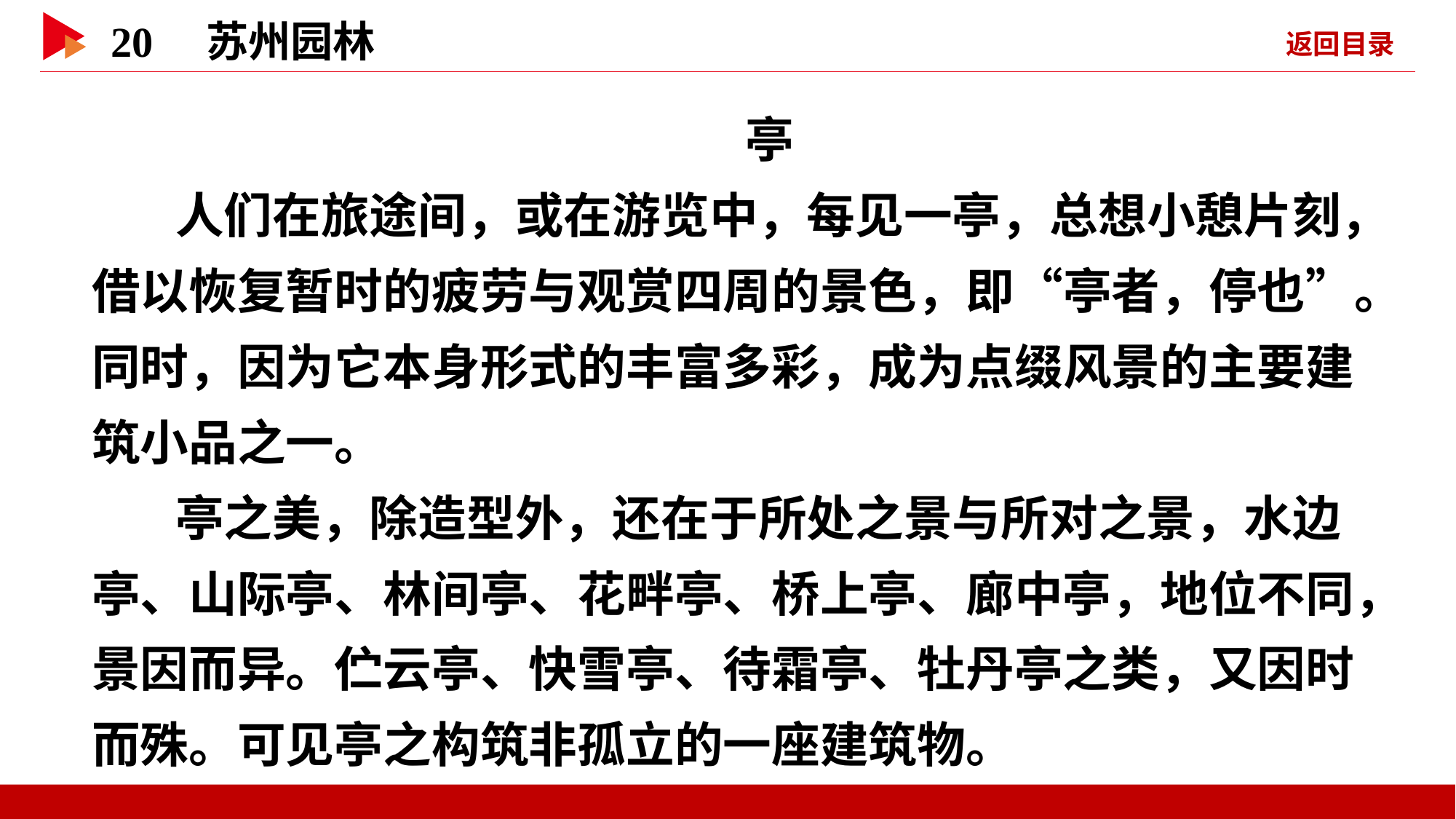

亭
人们在旅途间，或在游览中，每见一亭，总想小憩片刻，借以恢复暂时的疲劳与观赏四周的景色，即“亭者，停也”。同时，因为它本身形式的丰富多彩，成为点缀风景的主要建筑小品之一。
亭之美，除造型外，还在于所处之景与所对之景，水边亭、山际亭、林间亭、花畔亭、桥上亭、廊中亭，地位不同，景因而异。伫云亭、快雪亭、待霜亭、牡丹亭之类，又因时而殊。可见亭之构筑非孤立的一座建筑物。